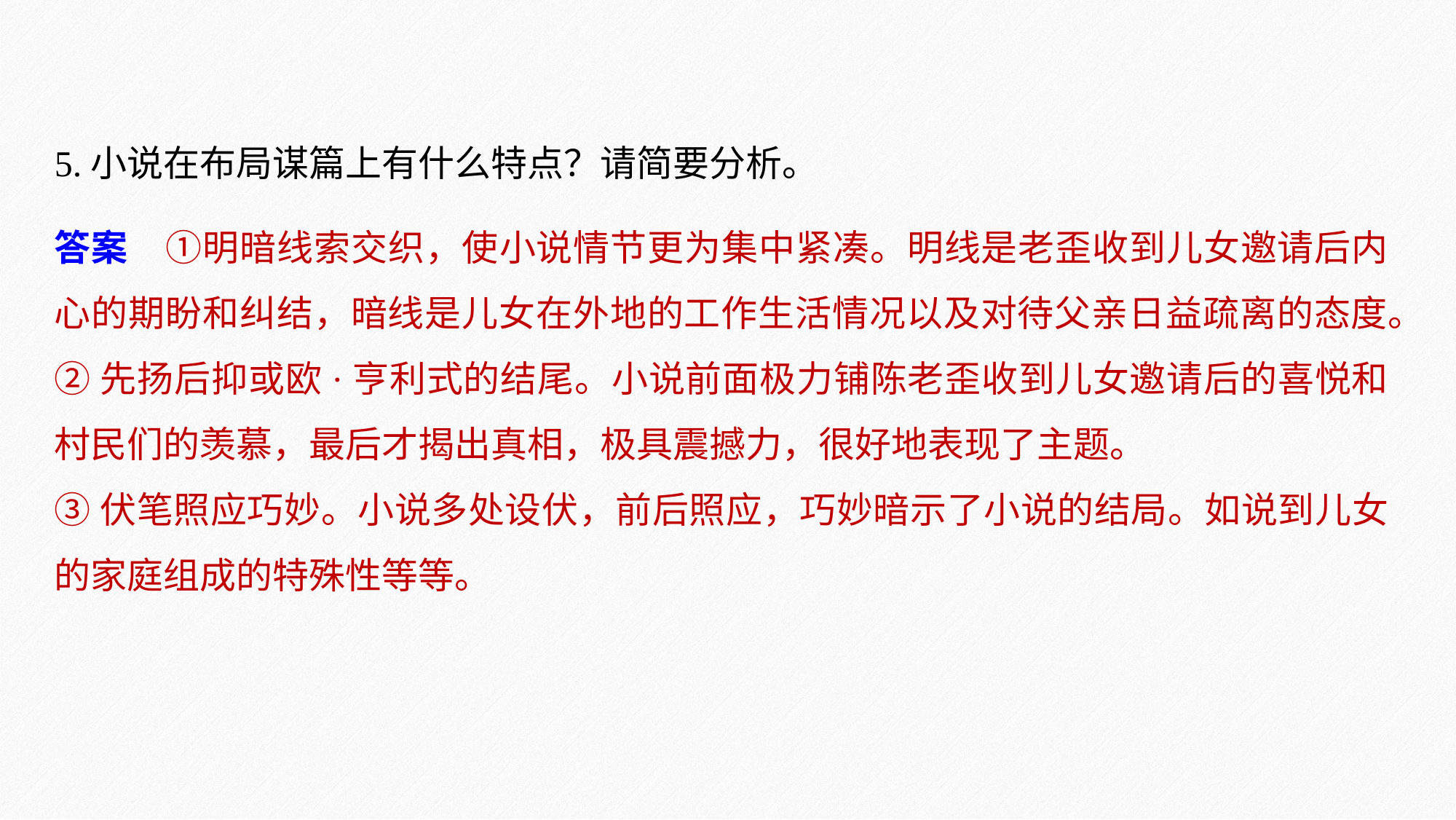

5.小说在布局谋篇上有什么特点？请简要分析。
答案　①明暗线索交织，使小说情节更为集中紧凑。明线是老歪收到儿女邀请后内心的期盼和纠结，暗线是儿女在外地的工作生活情况以及对待父亲日益疏离的态度。
②先扬后抑或欧·亨利式的结尾。小说前面极力铺陈老歪收到儿女邀请后的喜悦和村民们的羡慕，最后才揭出真相，极具震撼力，很好地表现了主题。
③伏笔照应巧妙。小说多处设伏，前后照应，巧妙暗示了小说的结局。如说到儿女的家庭组成的特殊性等等。